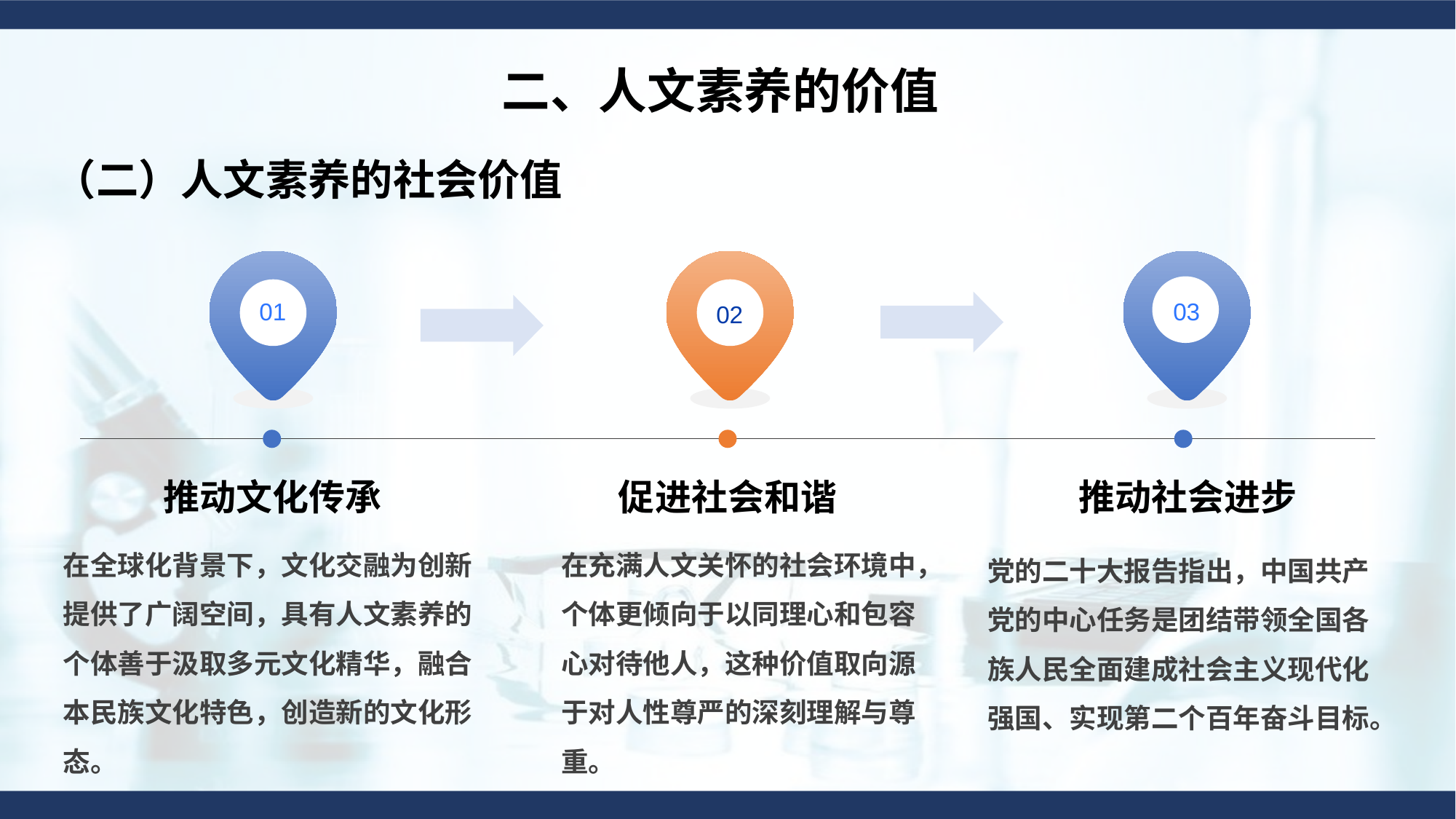

二、人文素养的价值
（二）人文素养的社会价值

01
03

02

推动文化传承
促进社会和谐
推动社会进步
在全球化背景下，文化交融为创新提供了广阔空间，具有人文素养的个体善于汲取多元文化精华，融合本民族文化特色，创造新的文化形态。
在充满人文关怀的社会环境中，个体更倾向于以同理心和包容心对待他人，这种价值取向源于对人性尊严的深刻理解与尊重。
党的二十大报告指出，中国共产党的中心任务是团结带领全国各族人民全面建成社会主义现代化强国、实现第二个百年奋斗目标。